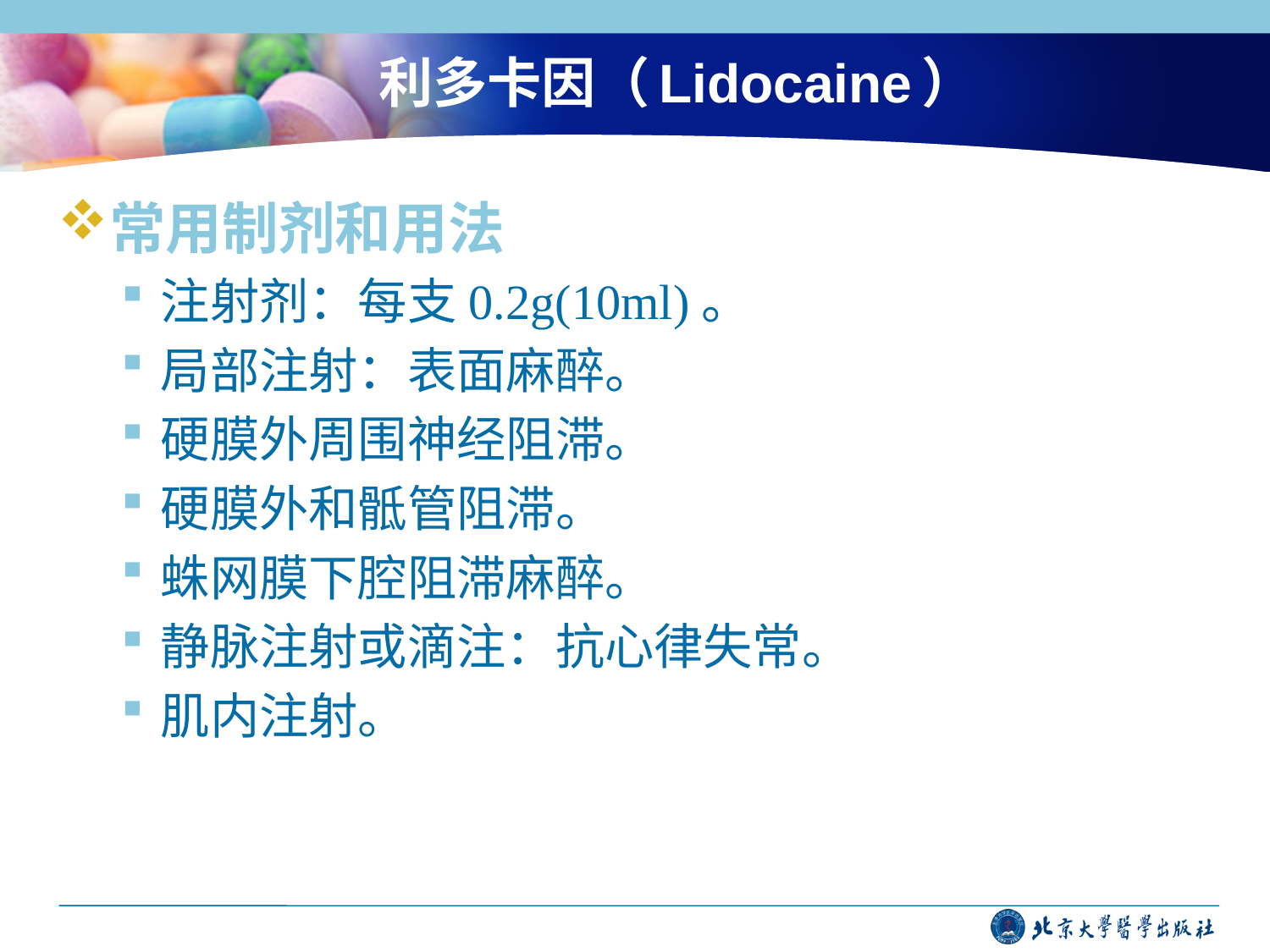

# 利多卡因（Lidocaine）
常用制剂和用法
注射剂：每支0.2g(10ml)。
局部注射：表面麻醉。
硬膜外周围神经阻滞。
硬膜外和骶管阻滞。
蛛网膜下腔阻滞麻醉。
静脉注射或滴注：抗心律失常。
肌内注射。